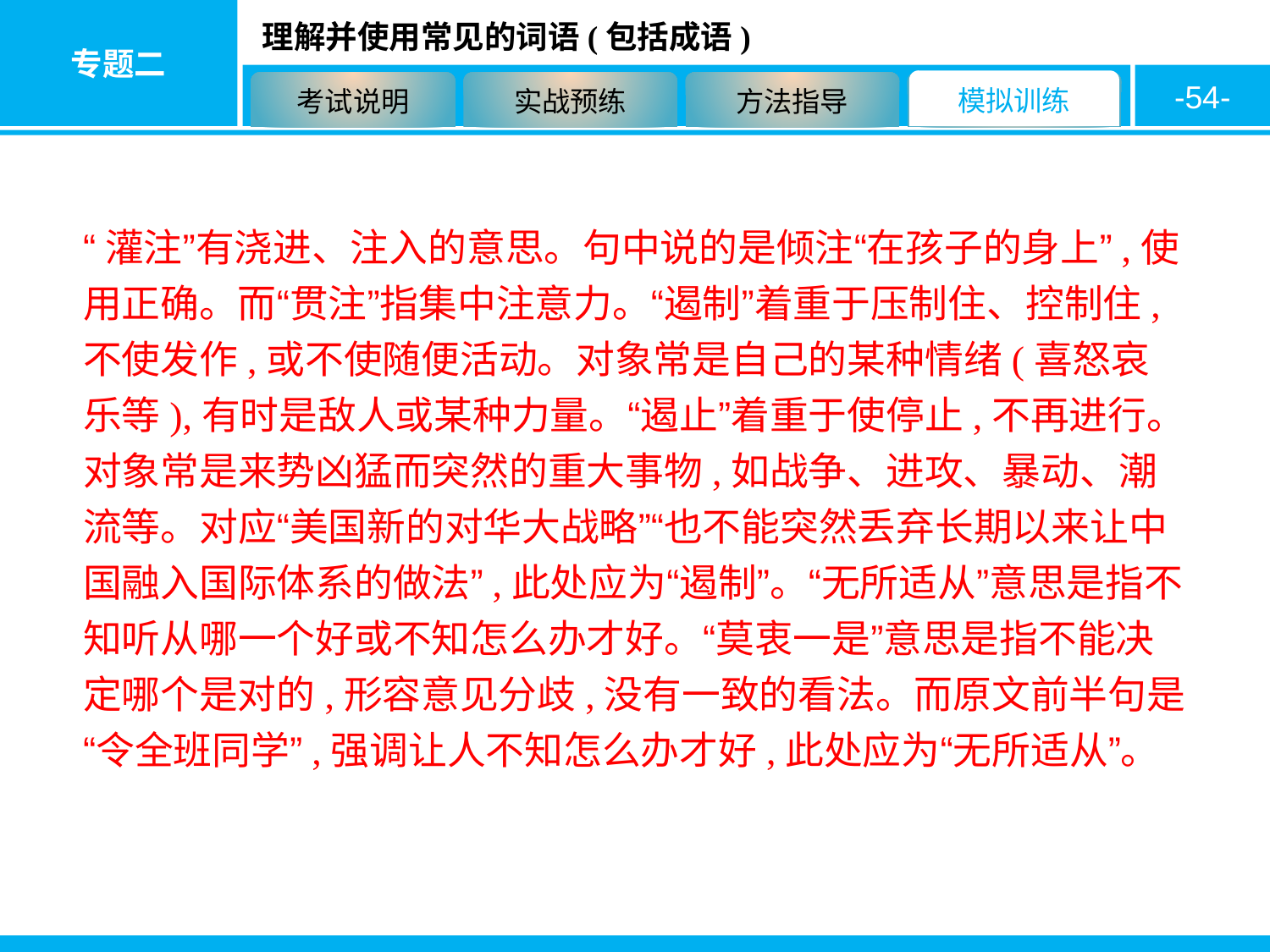

-54-
“灌注”有浇进、注入的意思。句中说的是倾注“在孩子的身上”,使用正确。而“贯注”指集中注意力。“遏制”着重于压制住、控制住,不使发作,或不使随便活动。对象常是自己的某种情绪(喜怒哀乐等),有时是敌人或某种力量。“遏止”着重于使停止,不再进行。对象常是来势凶猛而突然的重大事物,如战争、进攻、暴动、潮流等。对应“美国新的对华大战略”“也不能突然丢弃长期以来让中国融入国际体系的做法”,此处应为“遏制”。“无所适从”意思是指不知听从哪一个好或不知怎么办才好。“莫衷一是”意思是指不能决定哪个是对的,形容意见分歧,没有一致的看法。而原文前半句是“令全班同学”,强调让人不知怎么办才好,此处应为“无所适从”。